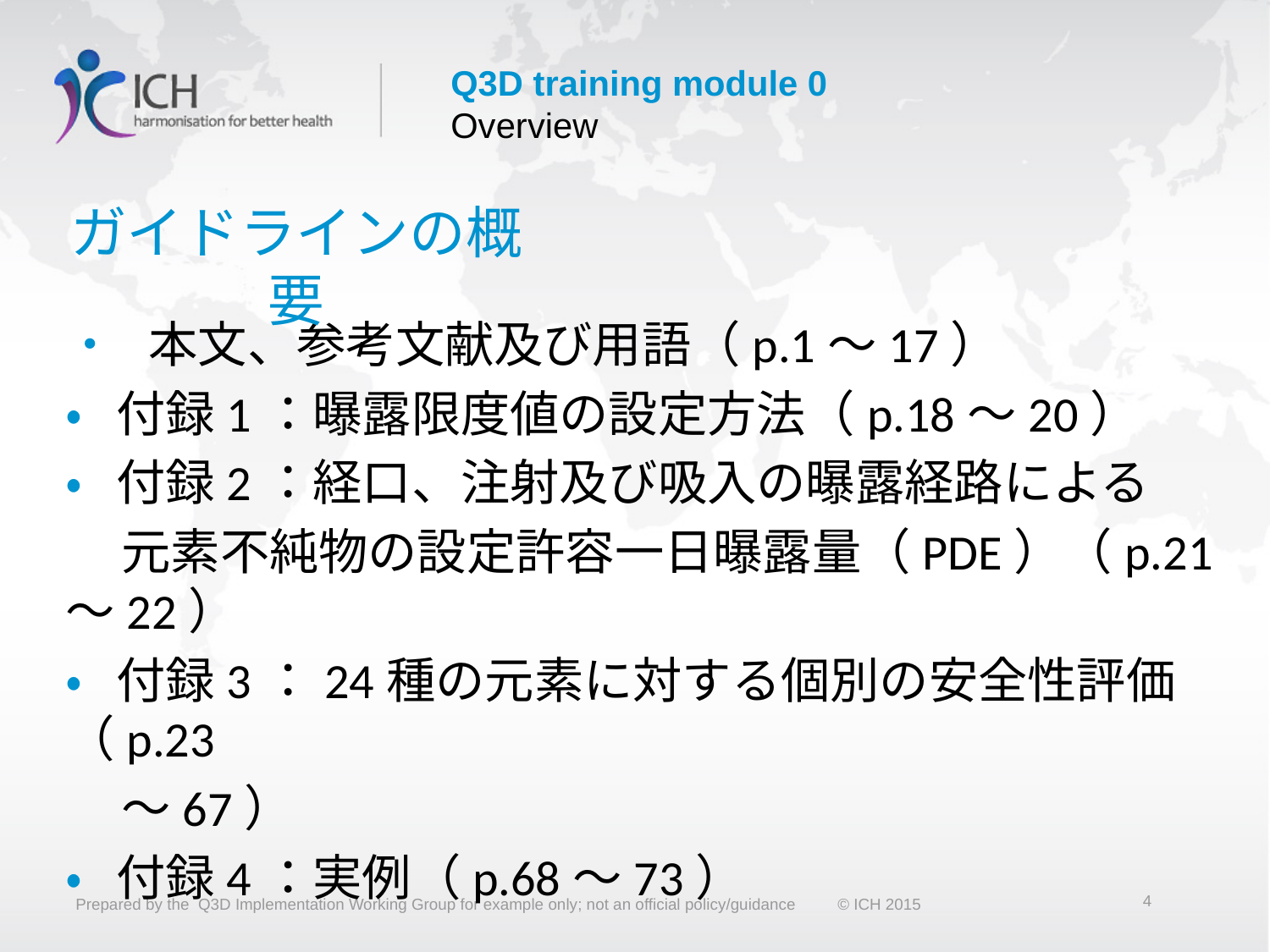

# ガイドラインの概要
•  本文、参考文献及び用語（p.1～17）
•  付録1：曝露限度値の設定方法（p.18～20）
•  付録2：経口、注射及び吸入の曝露経路による
    元素不純物の設定許容一日曝露量（PDE）（p.21～22）
•  付録3：24種の元素に対する個別の安全性評価（p.23
    ～67）
•  付録4：実例（p.68～73）